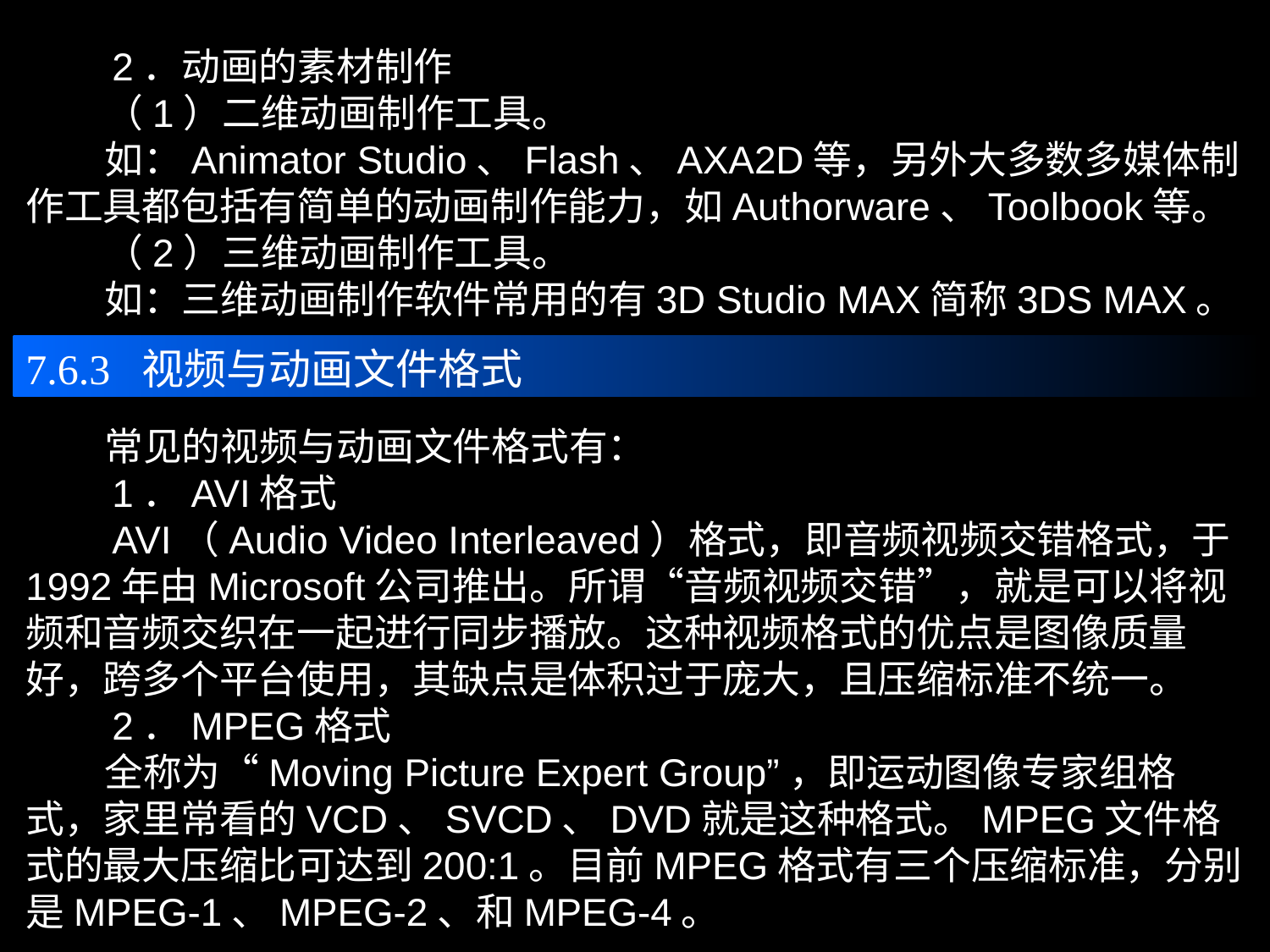

2．动画的素材制作
        （1）二维动画制作工具。
        如：Animator Studio、Flash、AXA2D等，另外大多数多媒体制作工具都包括有简单的动画制作能力，如Authorware、Toolbook等。
        （2）三维动画制作工具。
        如：三维动画制作软件常用的有3D Studio MAX简称3DS MAX。
7.6.3  视频与动画文件格式
        常见的视频与动画文件格式有：
        1．AVI格式
        AVI（Audio Video Interleaved）格式，即音频视频交错格式，于1992年由Microsoft公司推出。所谓“音频视频交错”，就是可以将视频和音频交织在一起进行同步播放。这种视频格式的优点是图像质量好，跨多个平台使用，其缺点是体积过于庞大，且压缩标准不统一。
        2．MPEG格式
        全称为“Moving Picture Expert Group”，即运动图像专家组格式，家里常看的VCD、SVCD、DVD就是这种格式。MPEG文件格式的最大压缩比可达到200:1。目前MPEG格式有三个压缩标准，分别是MPEG-1、MPEG-2、和MPEG-4。